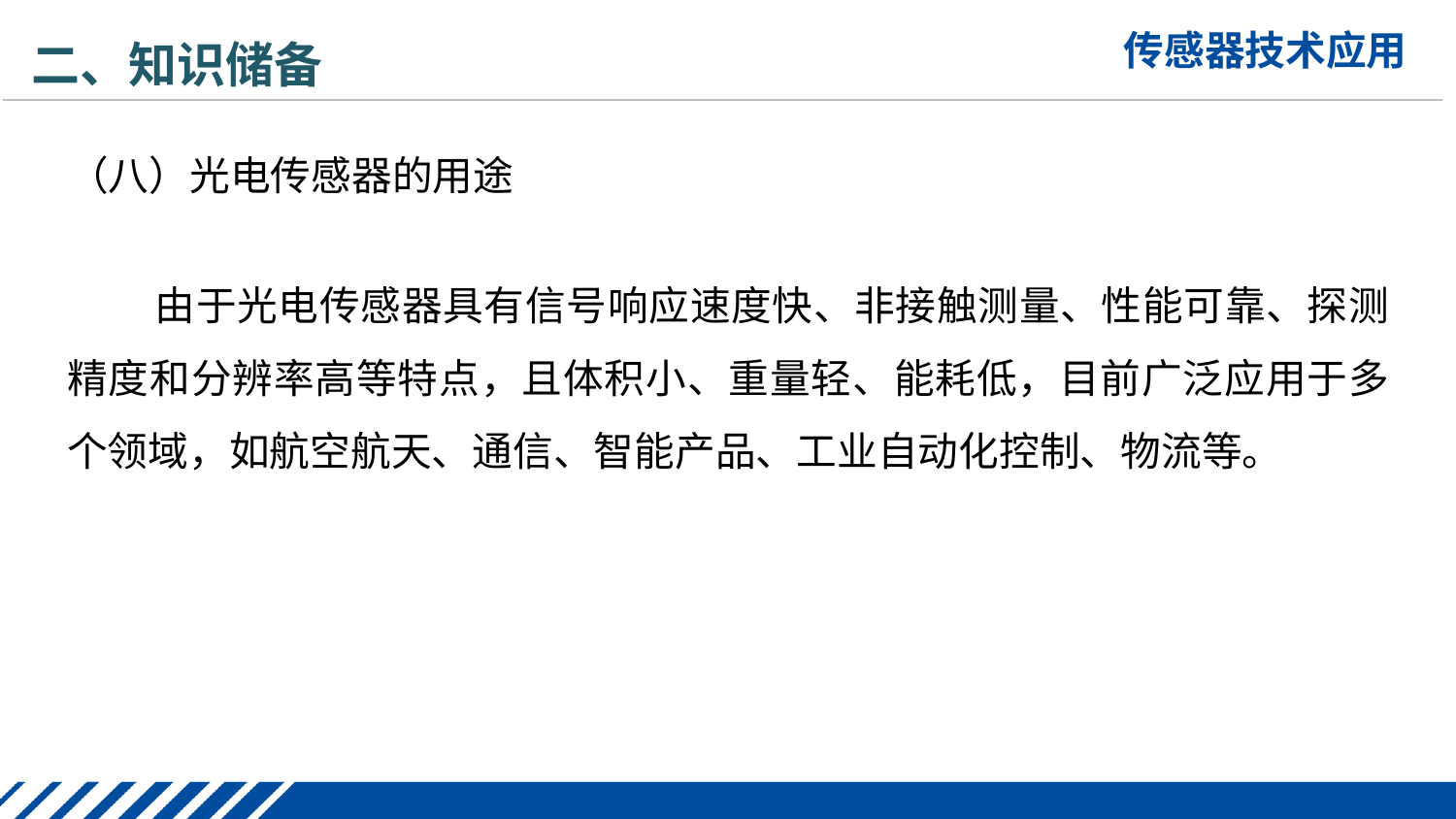

二、知识储备
（八）光电传感器的用途
   由于光电传感器具有信号响应速度快、非接触测量、性能可靠、探测精度和分辨率高等特点，且体积小、重量轻、能耗低，目前广泛应用于多个领域，如航空航天、通信、智能产品、工业自动化控制、物流等。